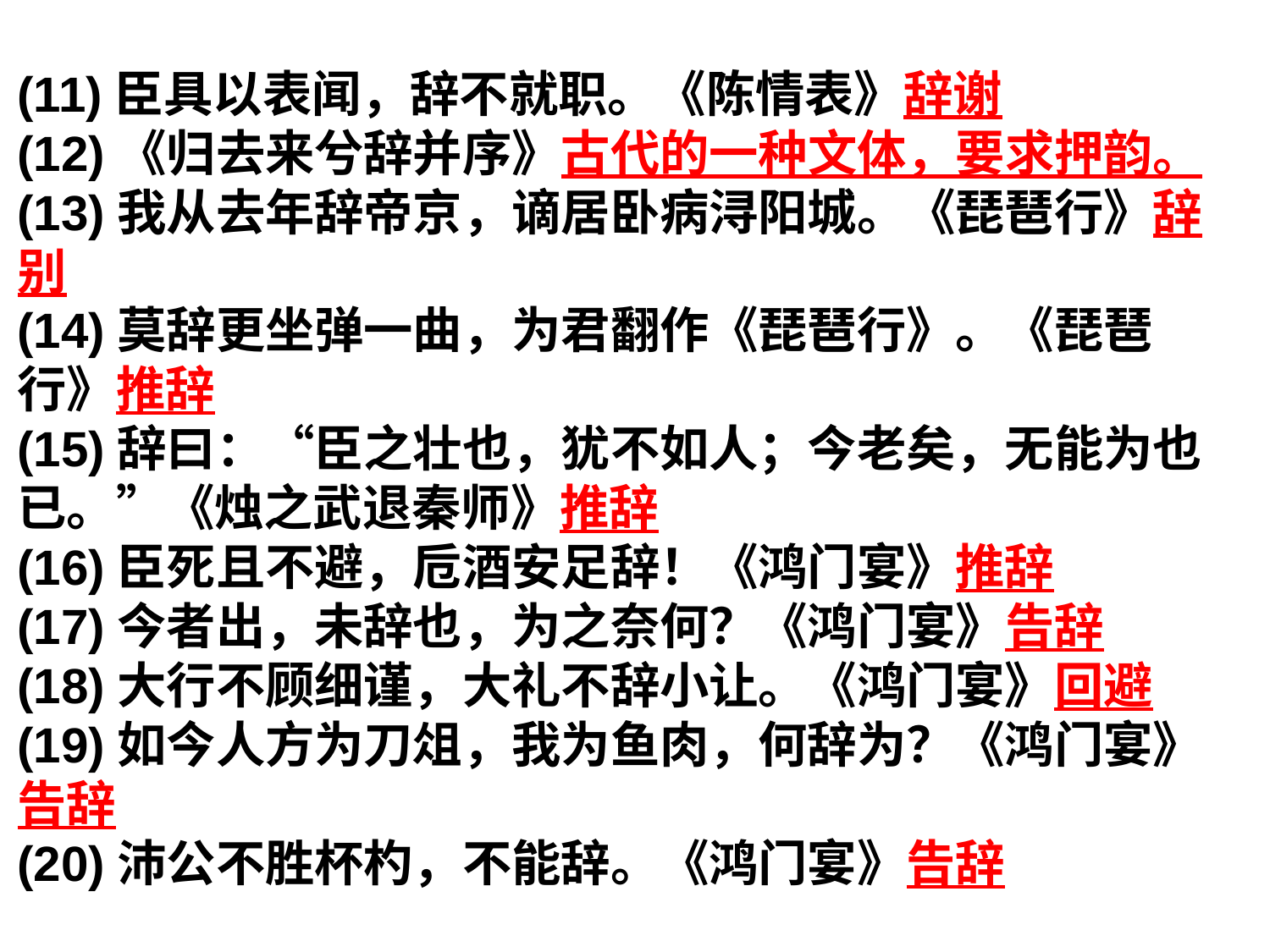

(11)臣具以表闻，辞不就职。《陈情表》辞谢
(12)《归去来兮辞并序》古代的一种文体，要求押韵。
(13)我从去年辞帝京，谪居卧病浔阳城。《琵琶行》辞别
(14)莫辞更坐弹一曲，为君翻作《琵琶行》。《琵琶行》推辞
(15)辞曰：“臣之壮也，犹不如人；今老矣，无能为也已。”《烛之武退秦师》推辞
(16)臣死且不避，卮酒安足辞！《鸿门宴》推辞
(17)今者出，未辞也，为之奈何？《鸿门宴》告辞
(18)大行不顾细谨，大礼不辞小让。《鸿门宴》回避
(19)如今人方为刀俎，我为鱼肉，何辞为？《鸿门宴》告辞
(20)沛公不胜杯杓，不能辞。《鸿门宴》告辞